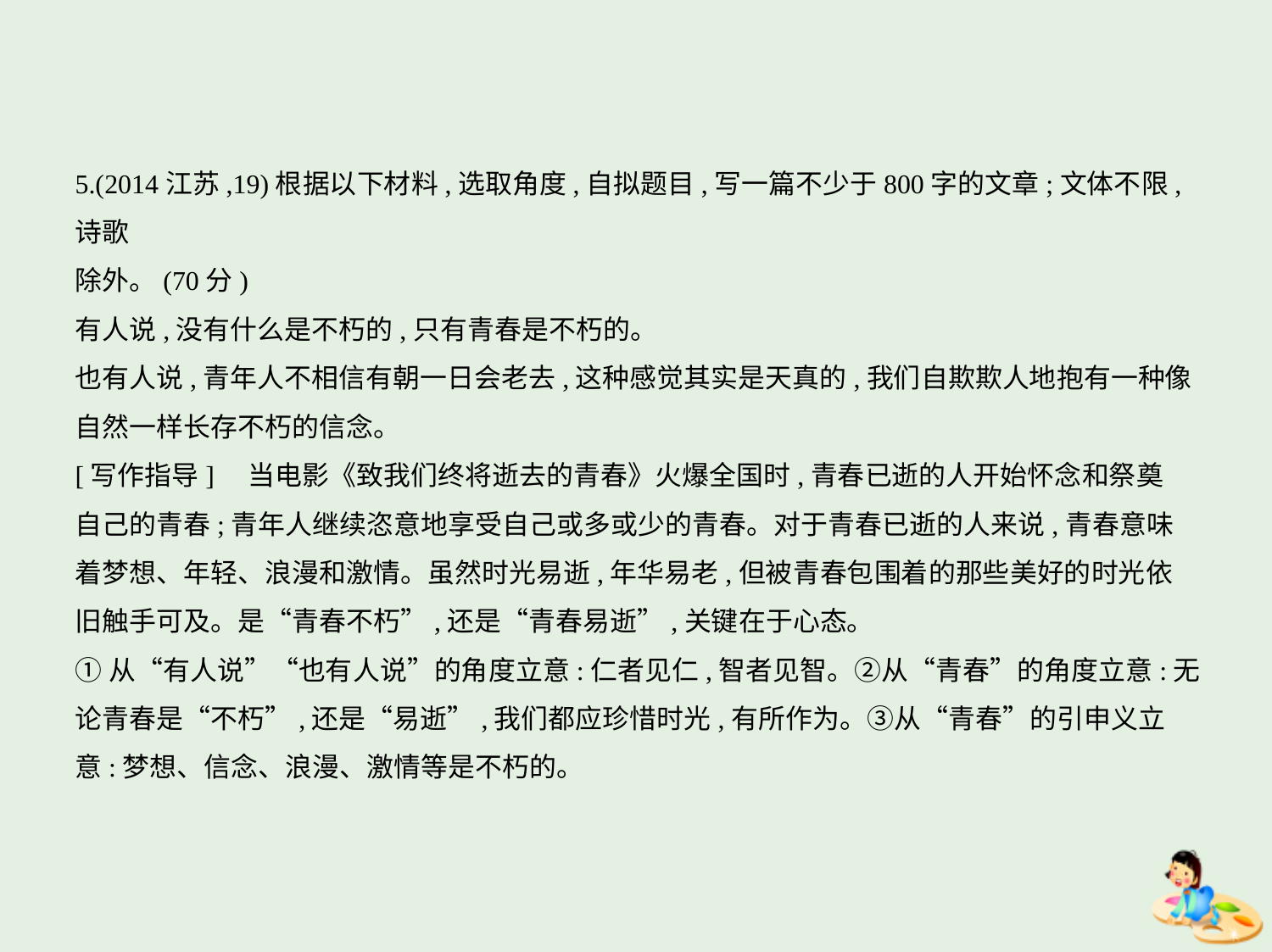

5.(2014江苏,19)根据以下材料,选取角度,自拟题目,写一篇不少于800字的文章;文体不限,诗歌
除外。(70分)
有人说,没有什么是不朽的,只有青春是不朽的。
也有人说,青年人不相信有朝一日会老去,这种感觉其实是天真的,我们自欺欺人地抱有一种像
自然一样长存不朽的信念。
[写作指导]　当电影《致我们终将逝去的青春》火爆全国时,青春已逝的人开始怀念和祭奠
自己的青春;青年人继续恣意地享受自己或多或少的青春。对于青春已逝的人来说,青春意味
着梦想、年轻、浪漫和激情。虽然时光易逝,年华易老,但被青春包围着的那些美好的时光依
旧触手可及。是“青春不朽”,还是“青春易逝”,关键在于心态。
①从“有人说”“也有人说”的角度立意:仁者见仁,智者见智。②从“青春”的角度立意:无
论青春是“不朽”,还是“易逝”,我们都应珍惜时光,有所作为。③从“青春”的引申义立
意:梦想、信念、浪漫、激情等是不朽的。